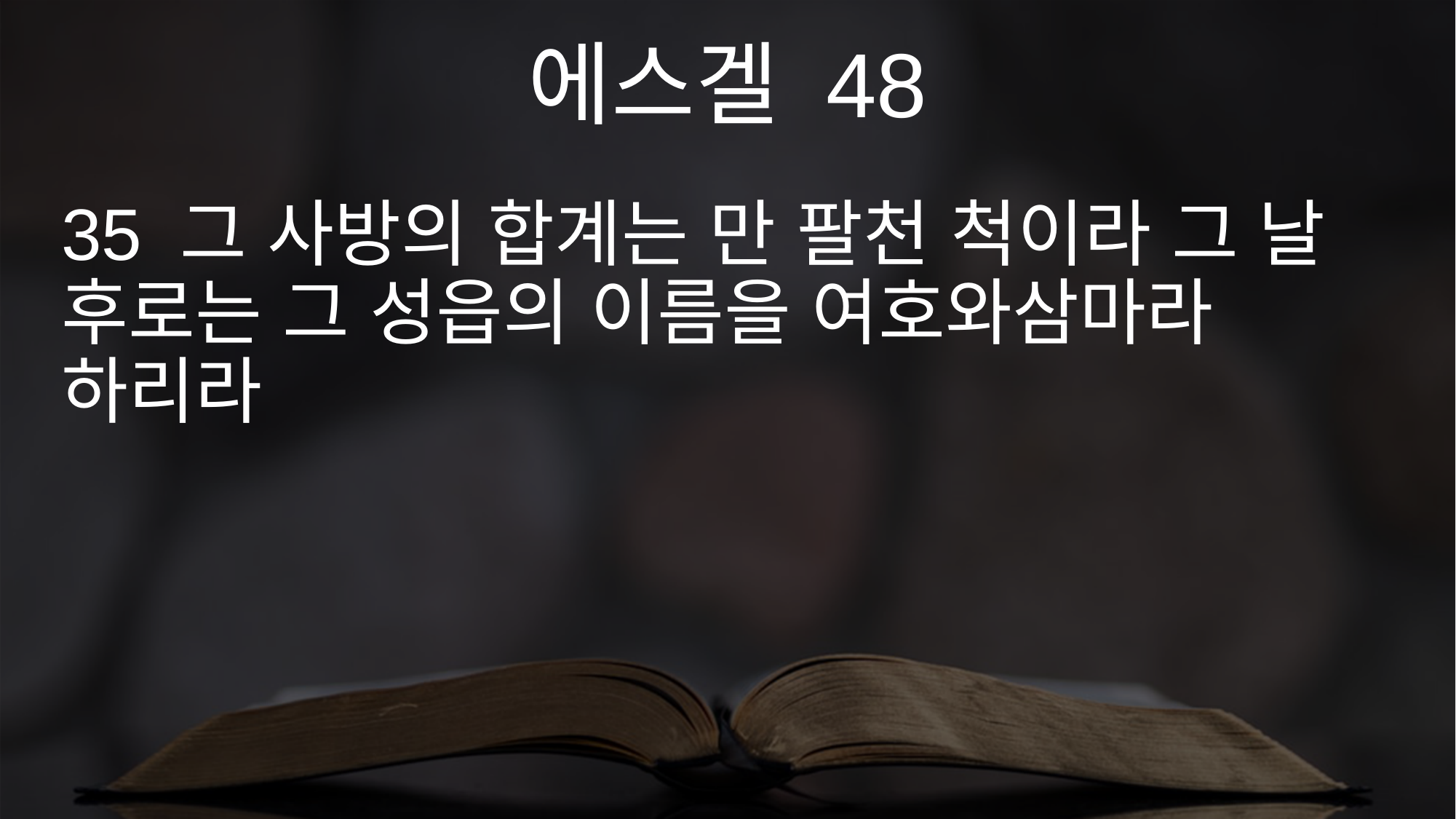

에스겔 48
35 그 사방의 합계는 만 팔천 척이라 그 날 후로는 그 성읍의 이름을 여호와삼마라 하리라